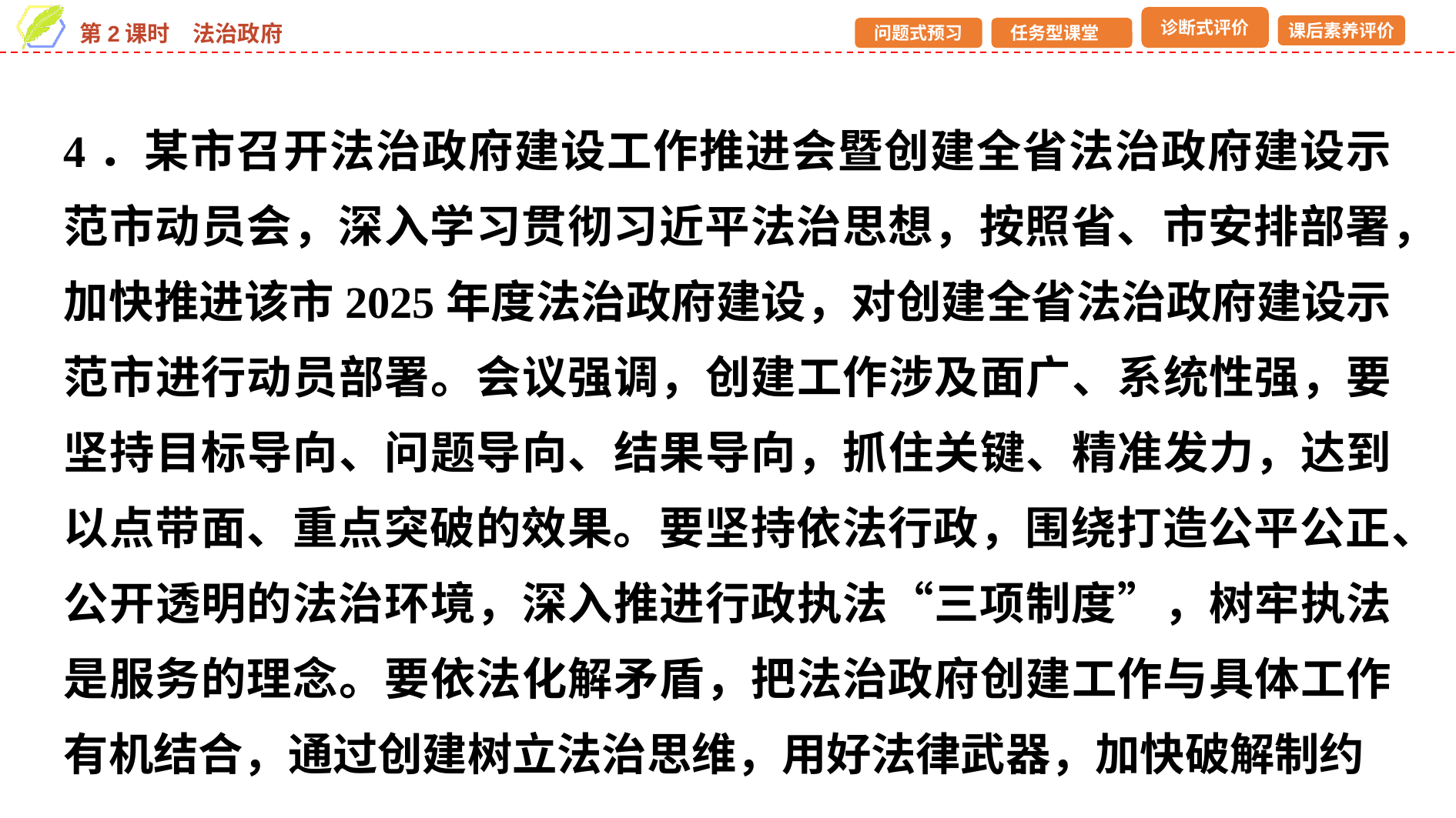

4．某市召开法治政府建设工作推进会暨创建全省法治政府建设示范市动员会，深入学习贯彻习近平法治思想，按照省、市安排部署，加快推进该市2025年度法治政府建设，对创建全省法治政府建设示范市进行动员部署。会议强调，创建工作涉及面广、系统性强，要坚持目标导向、问题导向、结果导向，抓住关键、精准发力，达到以点带面、重点突破的效果。要坚持依法行政，围绕打造公平公正、公开透明的法治环境，深入推进行政执法“三项制度”，树牢执法是服务的理念。要依法化解矛盾，把法治政府创建工作与具体工作有机结合，通过创建树立法治思维，用好法律武器，加快破解制约